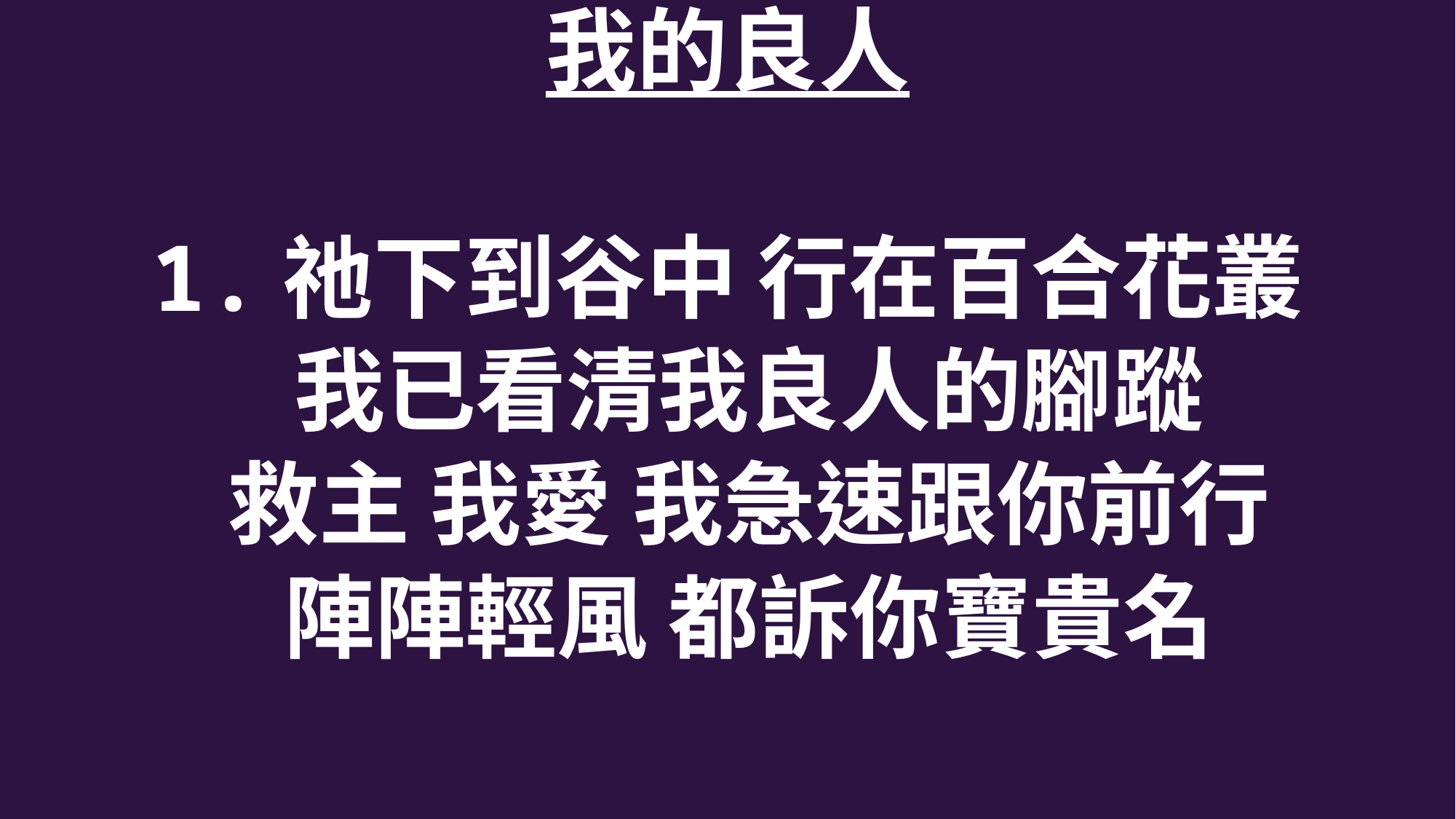

我的良人

1.祂下到谷中 行在百合花叢
 我已看清我良人的腳蹤
 救主 我愛 我急速跟你前行
 陣陣輕風 都訴你寶貴名